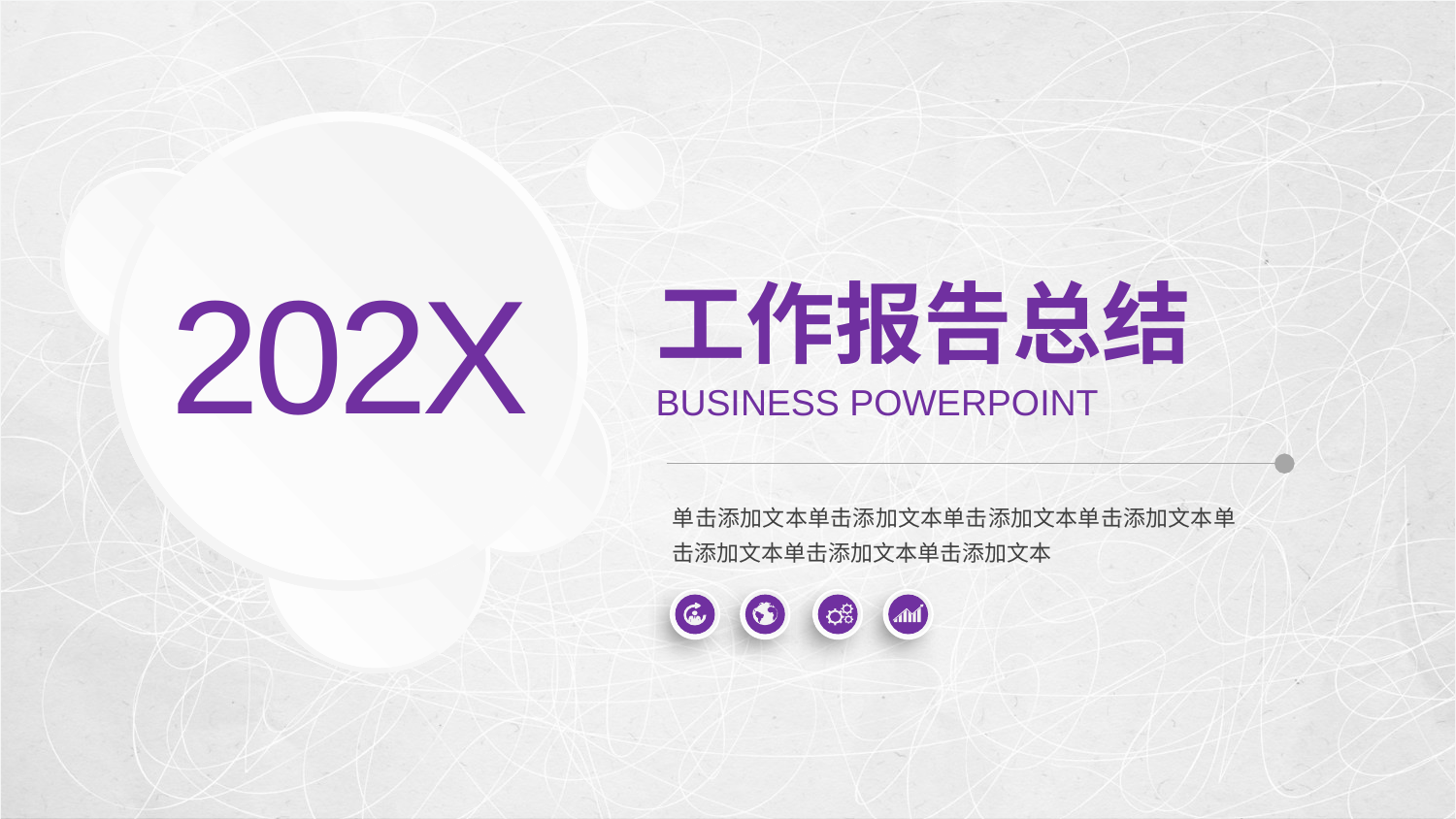

202X
工作报告总结
BUSINESS POWERPOINT

单击添加文本单击添加文本单击添加文本单击添加文本单击添加文本单击添加文本单击添加文本